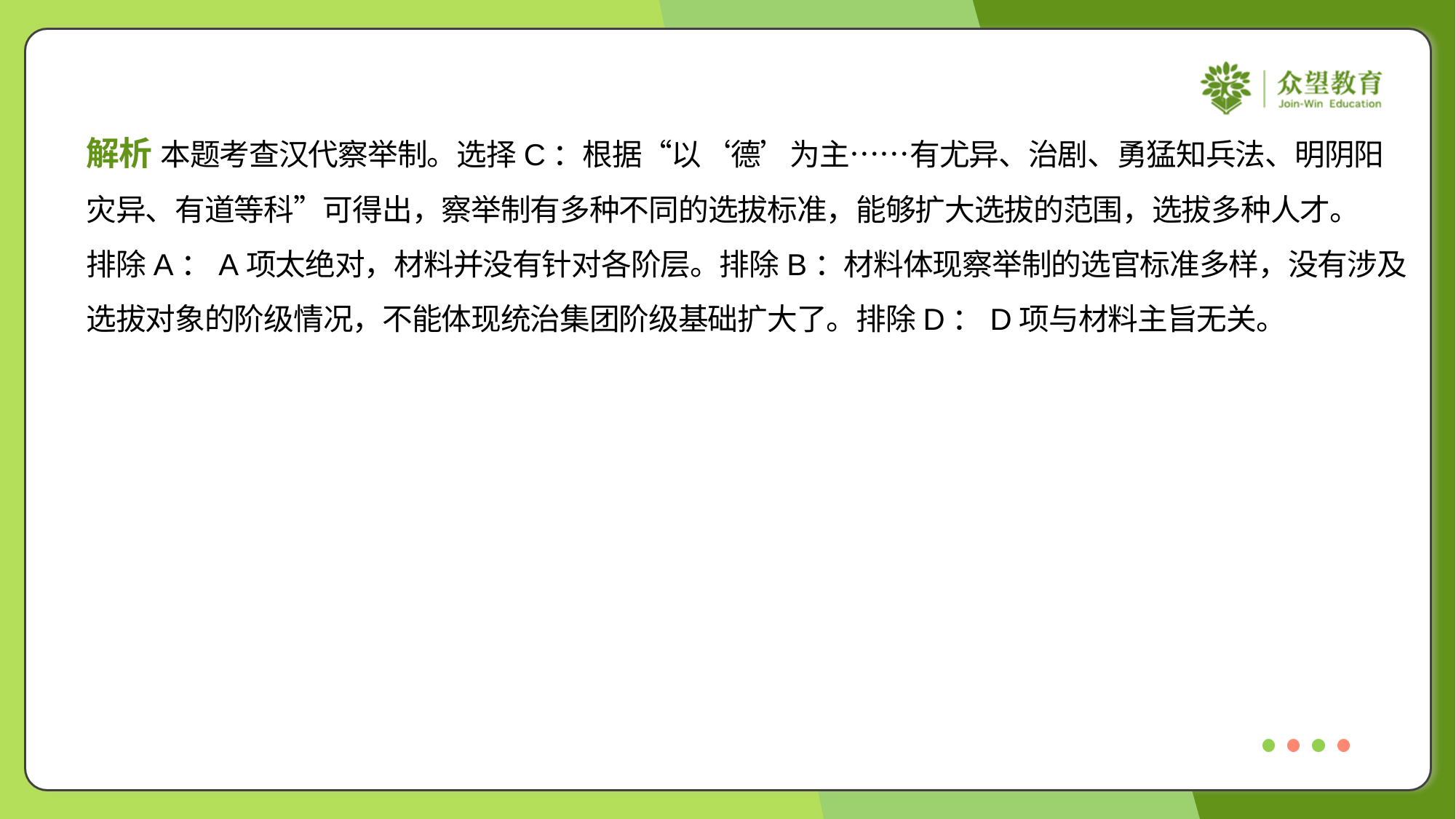

解析 本题考查汉代察举制。选择C：根据“以‘德’为主……有尤异、治剧、勇猛知兵法、明阴阳
灾异、有道等科”可得出，察举制有多种不同的选拔标准，能够扩大选拔的范围，选拔多种人才。
排除A：A项太绝对，材料并没有针对各阶层。排除B：材料体现察举制的选官标准多样，没有涉及
选拔对象的阶级情况，不能体现统治集团阶级基础扩大了。排除D：D项与材料主旨无关。